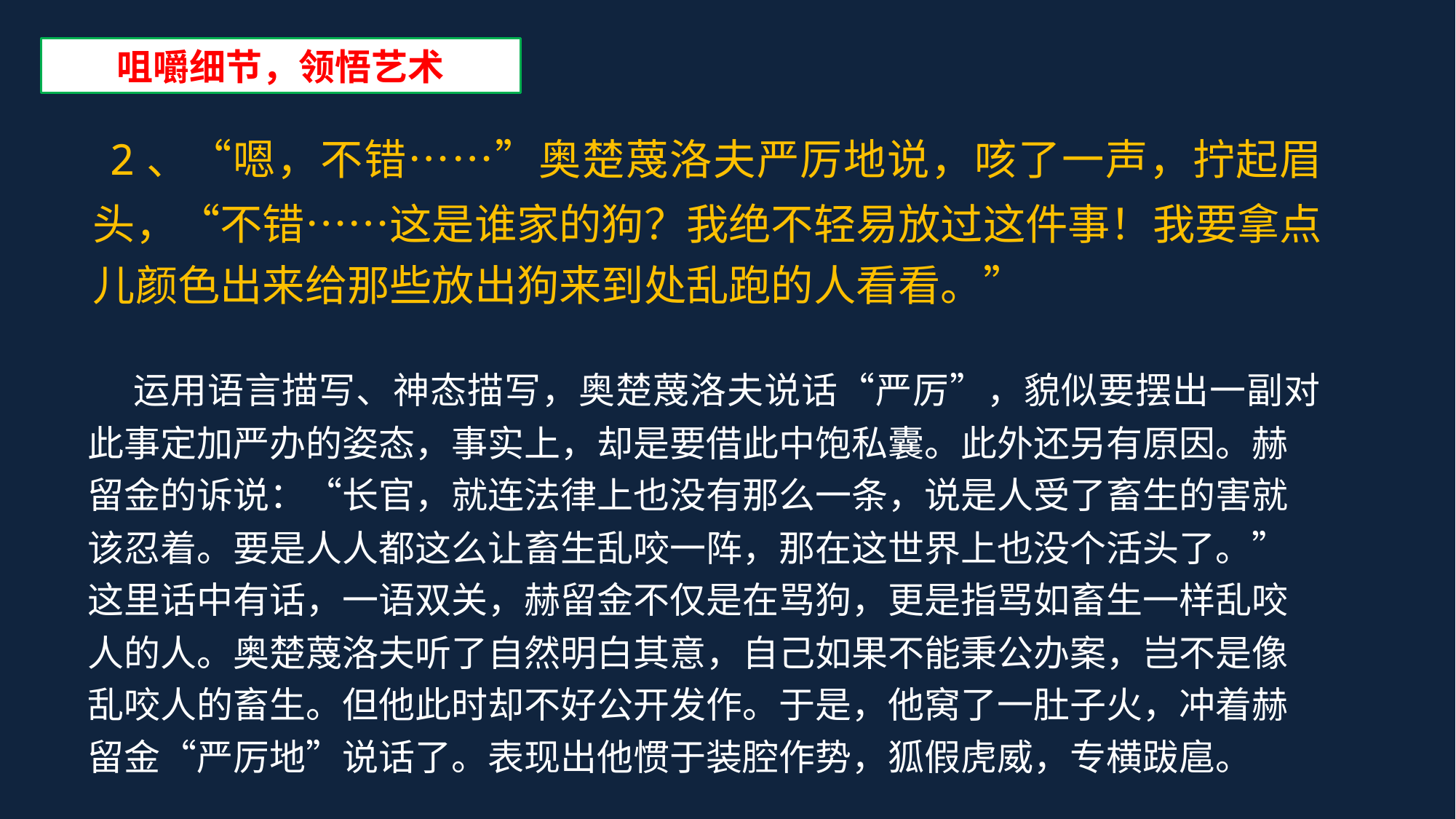

咀嚼细节，领悟艺术
 2、“嗯，不错……”奥楚蔑洛夫严厉地说，咳了一声，拧起眉头，“不错……这是谁家的狗？我绝不轻易放过这件事！我要拿点儿颜色出来给那些放出狗来到处乱跑的人看看。”
     运用语言描写、神态描写，奥楚蔑洛夫说话“严厉”，貌似要摆出一副对此事定加严办的姿态，事实上，却是要借此中饱私囊。此外还另有原因。赫留金的诉说：“长官，就连法律上也没有那么一条，说是人受了畜生的害就该忍着。要是人人都这么让畜生乱咬一阵，那在这世界上也没个活头了。”这里话中有话，一语双关，赫留金不仅是在骂狗，更是指骂如畜生一样乱咬人的人。奥楚蔑洛夫听了自然明白其意，自己如果不能秉公办案，岂不是像乱咬人的畜生。但他此时却不好公开发作。于是，他窝了一肚子火，冲着赫留金“严厉地”说话了。表现出他惯于装腔作势，狐假虎威，专横跋扈。